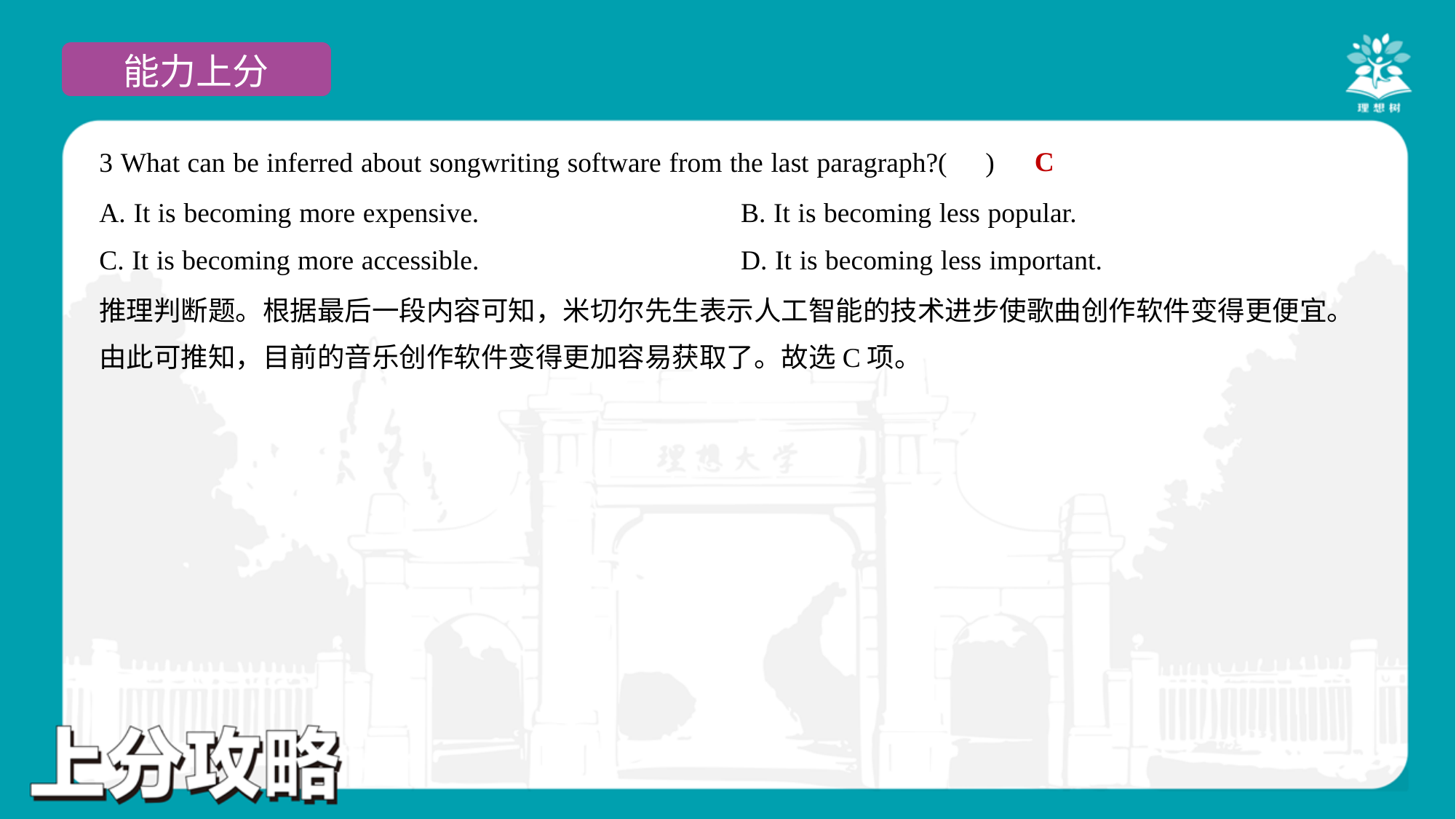

C
3 What can be inferred about songwriting software from the last paragraph?(     )
A. It is becoming more expensive.	B. It is becoming less popular.
C. It is becoming more accessible.	D. It is becoming less important.
推理判断题。根据最后一段内容可知，米切尔先生表示人工智能的技术进步使歌曲创作软件变得更便宜。
由此可推知，目前的音乐创作软件变得更加容易获取了。故选C项。